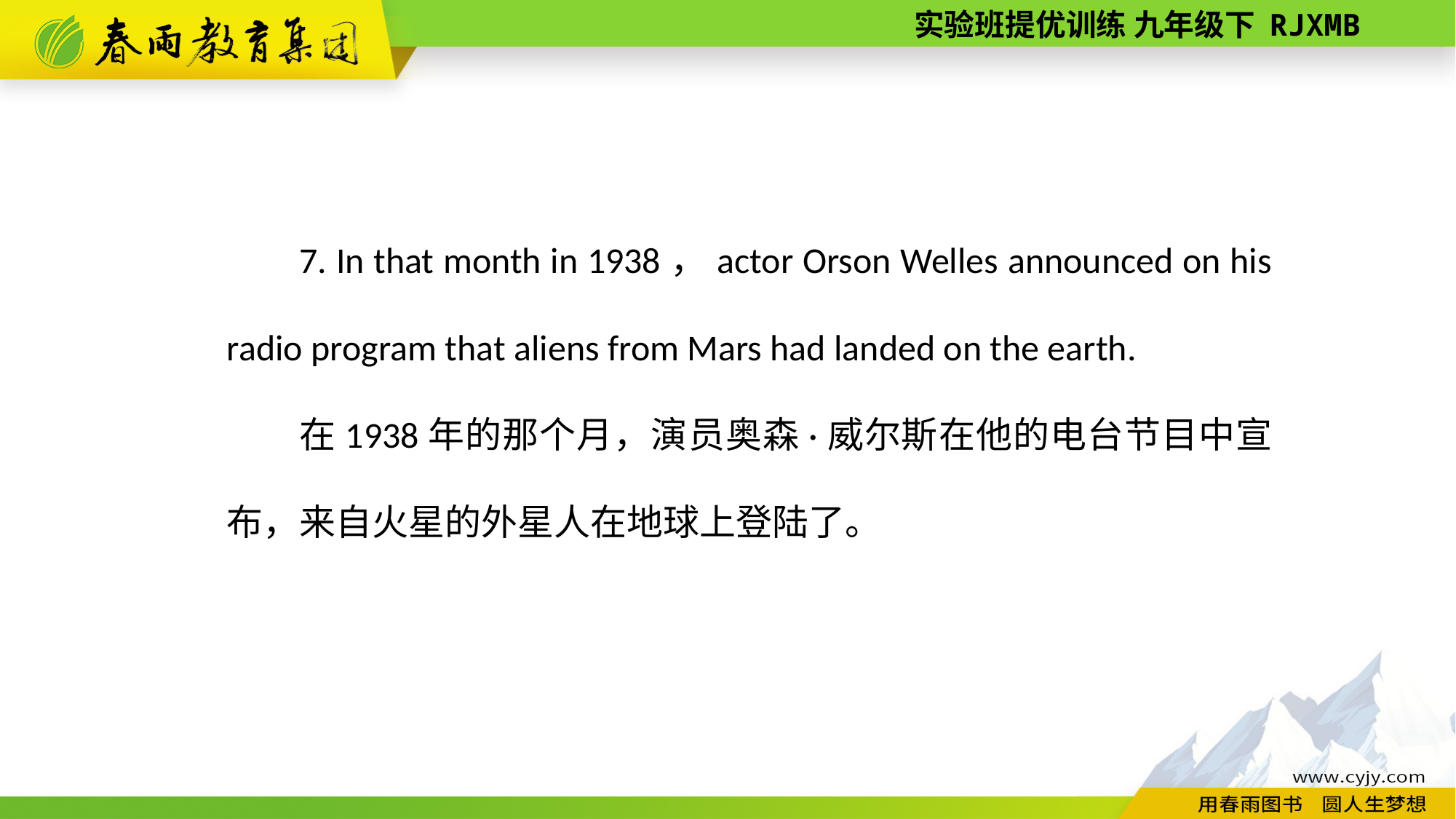

7. In that month in 1938，actor Orson Welles announced on his radio program that aliens from Mars had landed on the earth.
在1938年的那个月，演员奥森·威尔斯在他的电台节目中宣布，来自火星的外星人在地球上登陆了。